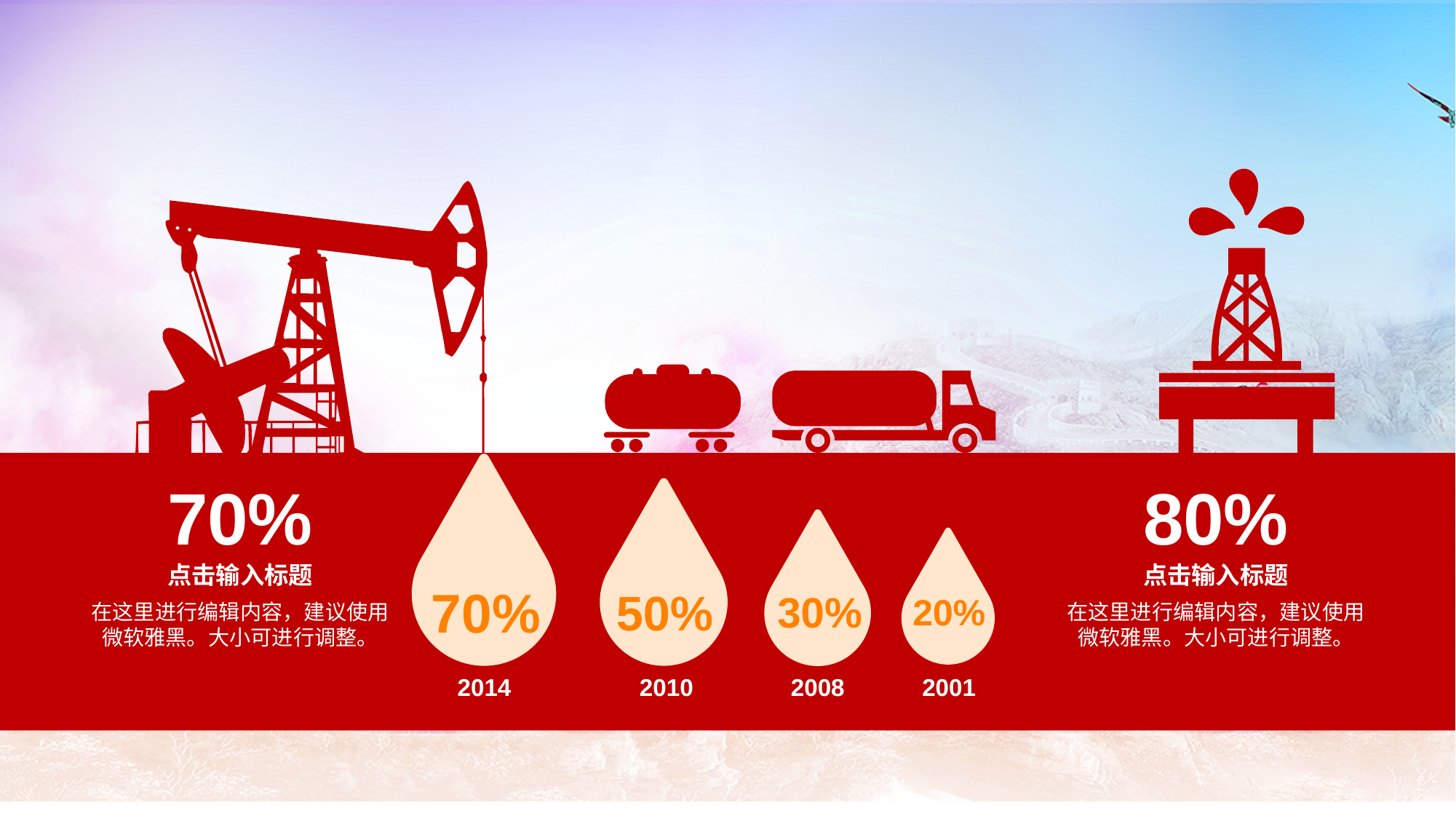

70%
70%
点击输入标题
在这里进行编辑内容，建议使用微软雅黑。大小可进行调整。
80%
点击输入标题
在这里进行编辑内容，建议使用微软雅黑。大小可进行调整。

50%

30%

20%
2014
2010
2008
2001